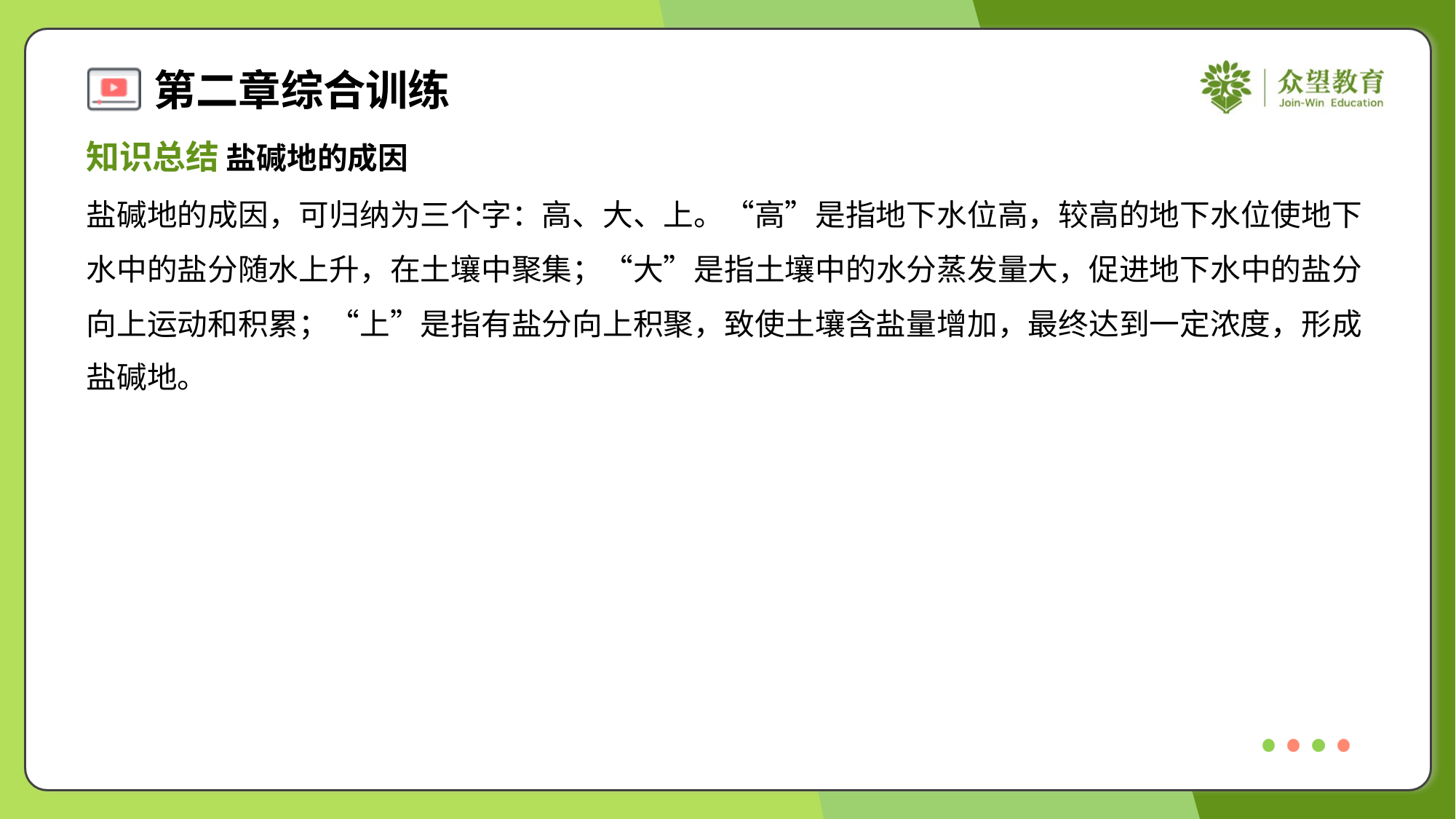

知识总结 盐碱地的成因
盐碱地的成因，可归纳为三个字：高、大、上。“高”是指地下水位高，较高的地下水位使地下
水中的盐分随水上升，在土壤中聚集；“大”是指土壤中的水分蒸发量大，促进地下水中的盐分
向上运动和积累；“上”是指有盐分向上积聚，致使土壤含盐量增加，最终达到一定浓度，形成
盐碱地。